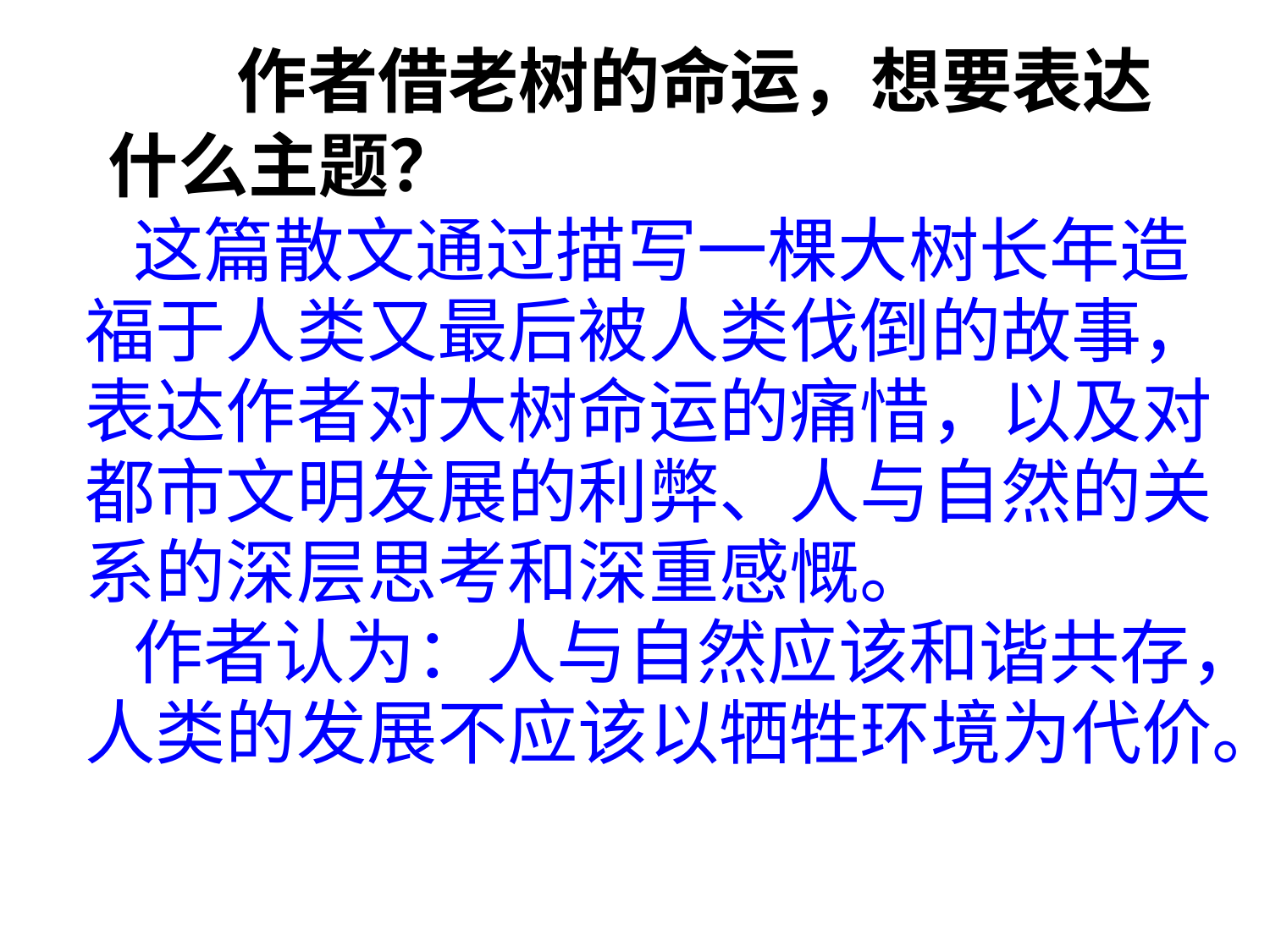

# 作者借老树的命运，想要表达什么主题？
         这篇散文通过描写一棵大树长年造福于人类又最后被人类伐倒的故事，表达作者对大树命运的痛惜，以及对都市文明发展的利弊、人与自然的关系的深层思考和深重感慨。
     作者认为：人与自然应该和谐共存，人类的发展不应该以牺牲环境为代价。